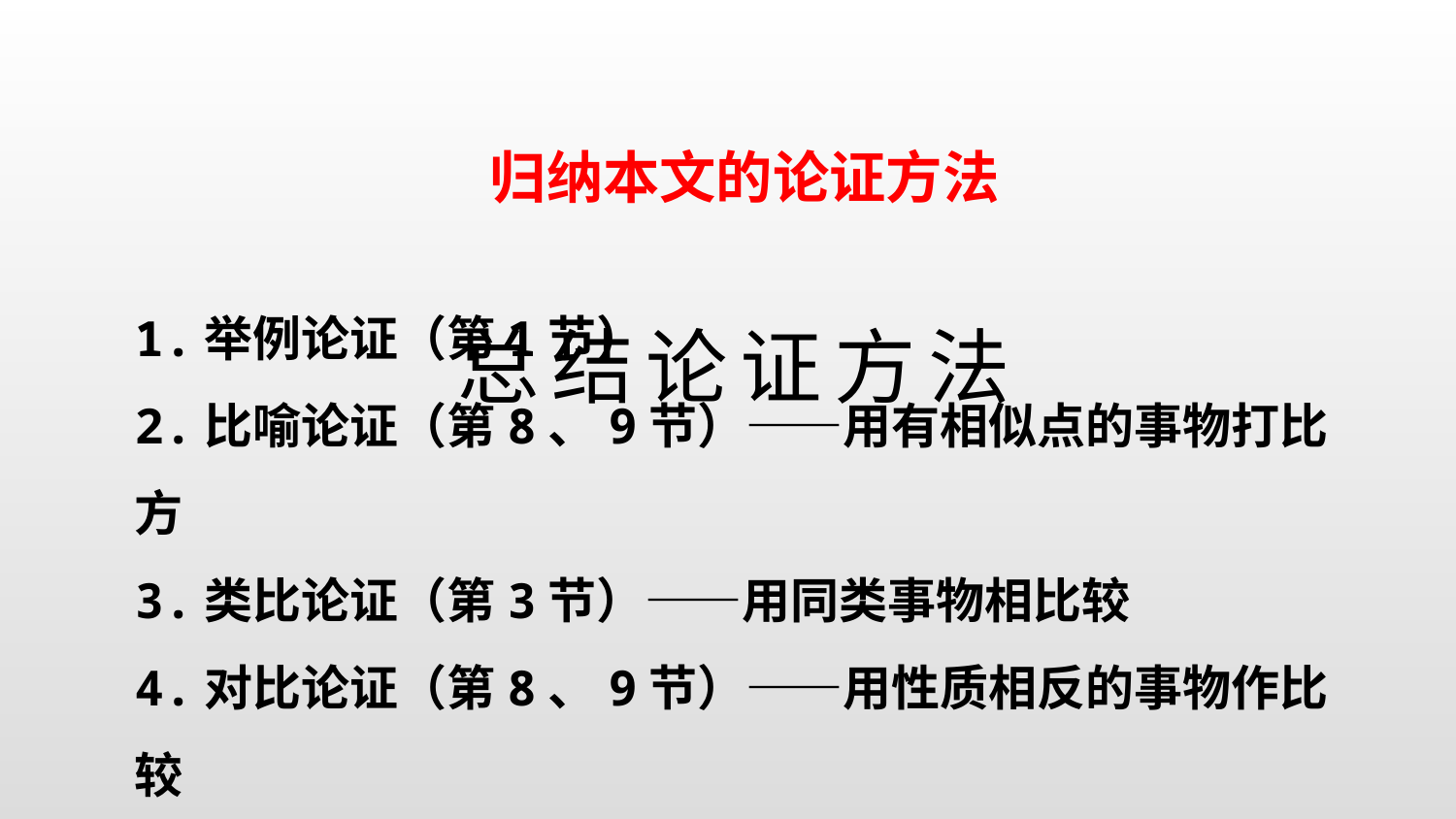

归纳本文的论证方法
1.举例论证（第1节）
2.比喻论证（第8、9节）——用有相似点的事物打比方
3.类比论证（第3节）——用同类事物相比较
4.对比论证（第8、9节）——用性质相反的事物作比较

# 总结论证方法